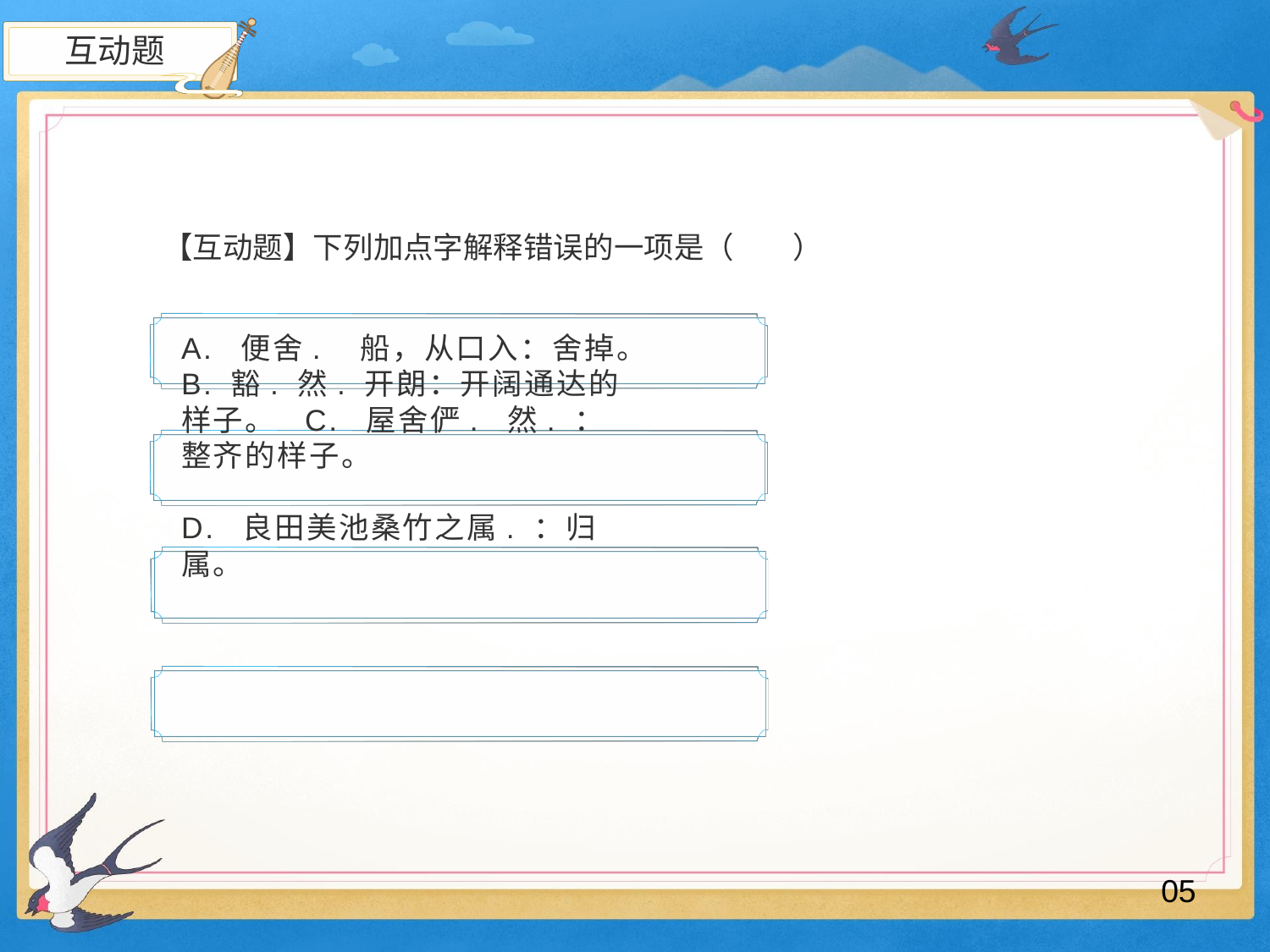

互动题
【互动题】下列加点字解释错误的一项是（
）

A.  便舍.   船，从口入：舍掉。
B. 豁. 然. 开朗：开阔通达的样子。  C.  屋舍俨.  然. ：整齐的样子。

D.  良田美池桑竹之属. ：归属。

05